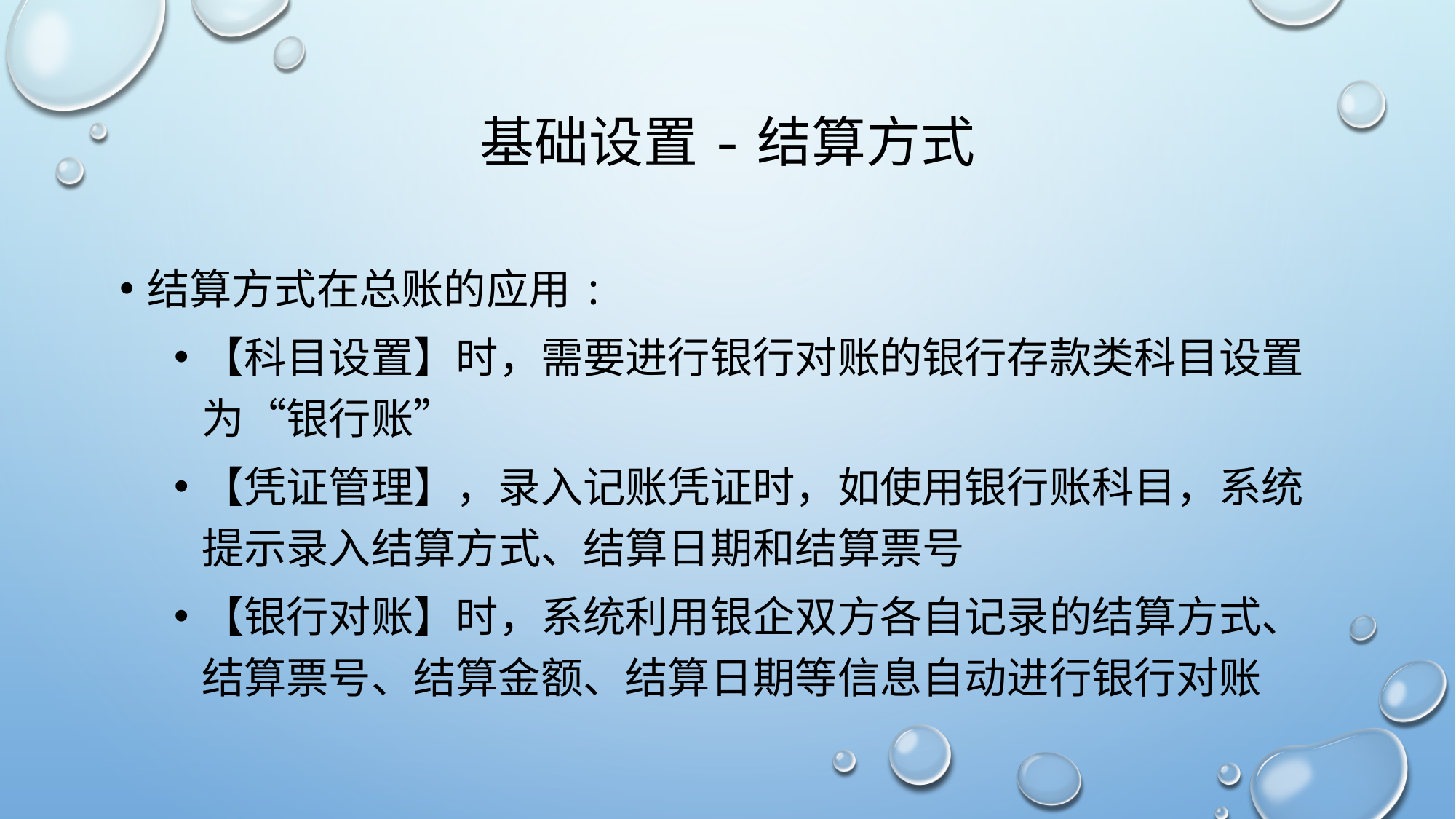

# 基础设置-结算方式
结算方式在总账的应用:
【科目设置】时，需要进行银行对账的银行存款类科目设置为“银行账”
【凭证管理】，录入记账凭证时，如使用银行账科目，系统提示录入结算方式、结算日期和结算票号
【银行对账】时，系统利用银企双方各自记录的结算方式、结算票号、结算金额、结算日期等信息自动进行银行对账